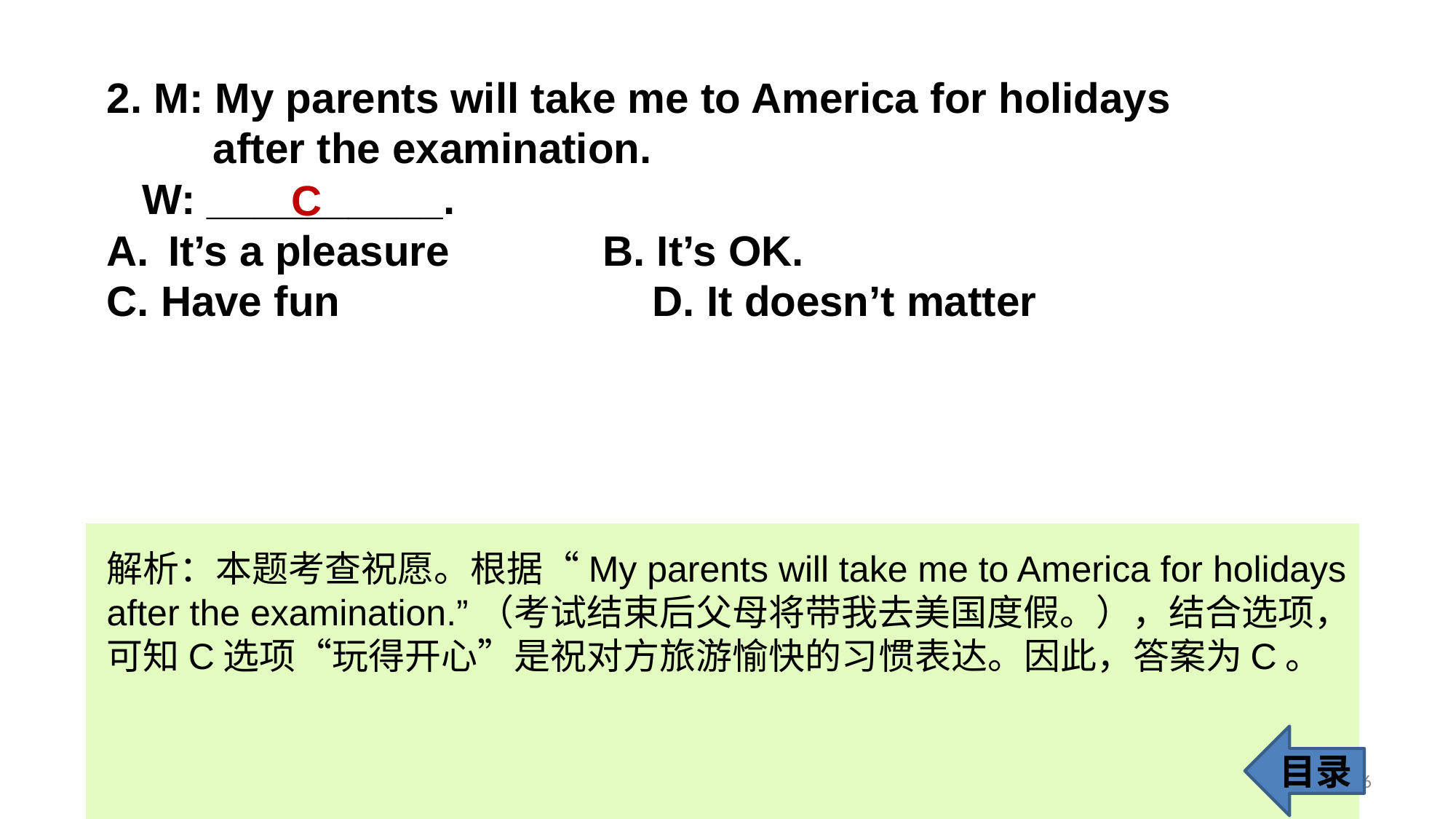

2. M: My parents will take me to America for holidays
         after the examination.
   W: __________.
It’s a pleasure             B. It’s OK.
C. Have fun     			D. It doesn’t matter
C

解析：本题考查祝愿。根据“My parents will take me to America for holidays after the examination.”（考试结束后父母将带我去美国度假。），结合选项，可知C选项“玩得开心”是祝对方旅游愉快的习惯表达。因此，答案为C。
目录
6